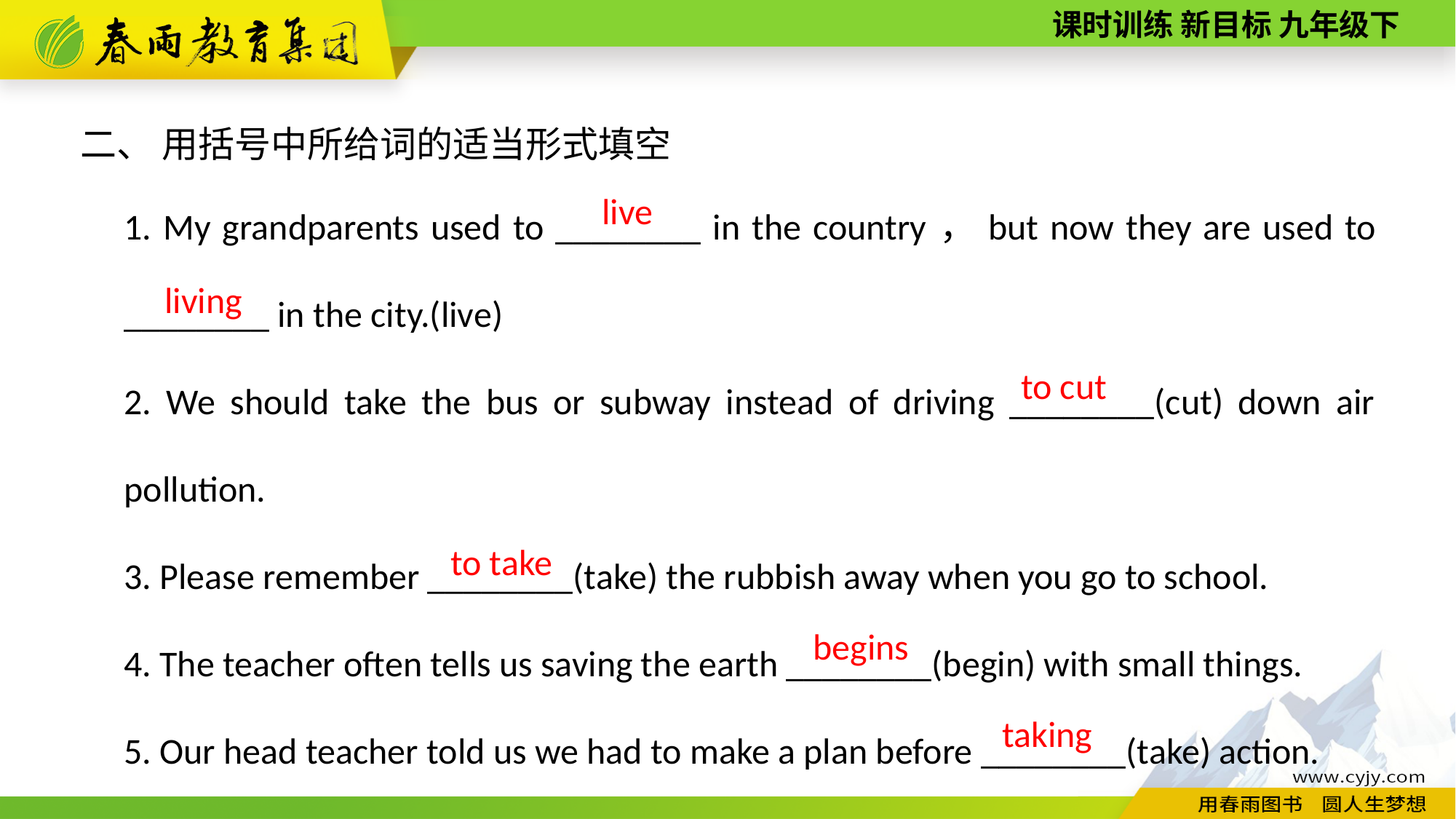

二、 用括号中所给词的适当形式填空
1. My grandparents used to ________ in the country，but now they are used to ________ in the city.(live)
2. We should take the bus or subway instead of driving ________(cut) down air pollution.
3. Please remember ________(take) the rubbish away when you go to school.
4. The teacher often tells us saving the earth ________(begin) with small things.
5. Our head teacher told us we had to make a plan before ________(take) action.
live
living
to cut
to take
begins
taking